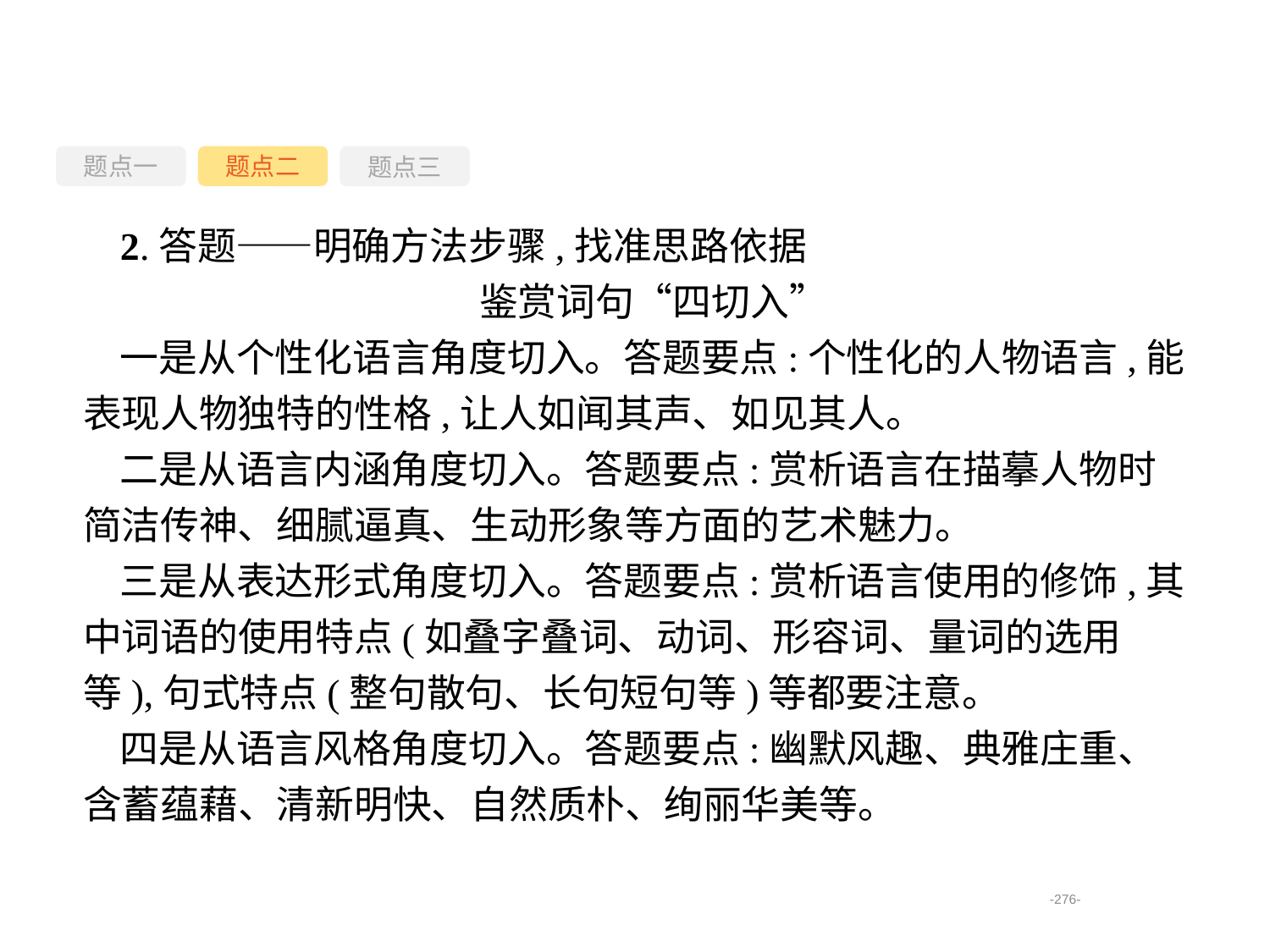

题点一
题点三
题点二
2.答题——明确方法步骤,找准思路依据
鉴赏词句“四切入”
一是从个性化语言角度切入。答题要点:个性化的人物语言,能表现人物独特的性格,让人如闻其声、如见其人。
二是从语言内涵角度切入。答题要点:赏析语言在描摹人物时简洁传神、细腻逼真、生动形象等方面的艺术魅力。
三是从表达形式角度切入。答题要点:赏析语言使用的修饰,其中词语的使用特点(如叠字叠词、动词、形容词、量词的选用等),句式特点(整句散句、长句短句等)等都要注意。
四是从语言风格角度切入。答题要点:幽默风趣、典雅庄重、含蓄蕴藉、清新明快、自然质朴、绚丽华美等。
-276-